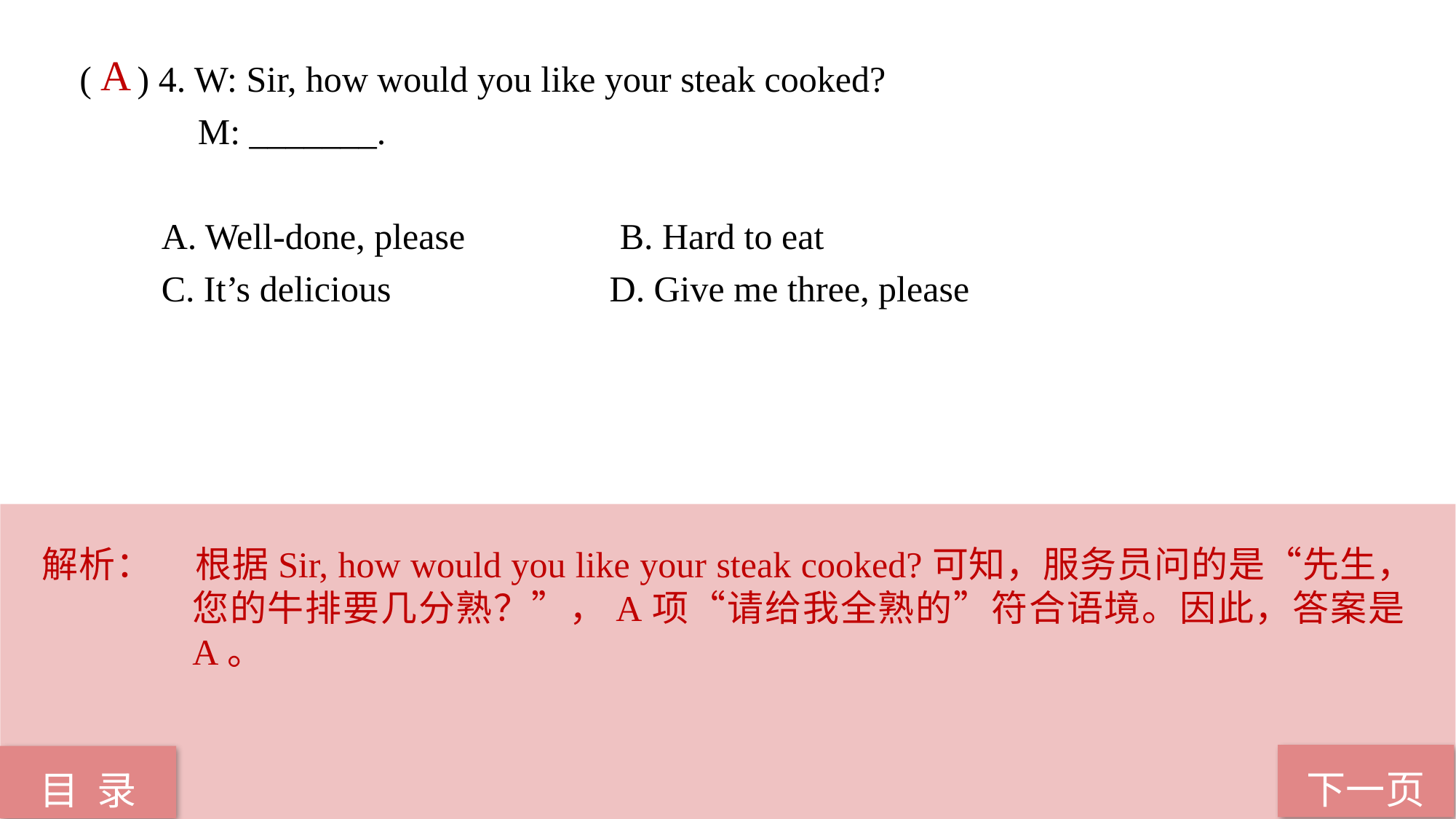

(     ) 4. W: Sir, how would you like your steak cooked?
             M: _______.

         A. Well-done, please                 B. Hard to eat
         C. It’s delicious                        D. Give me three, please
A
解析：	根据Sir, how would you like your steak cooked?可知，服务员问的是“先生，您的牛排要几分熟？”，A项“请给我全熟的”符合语境。因此，答案是A。